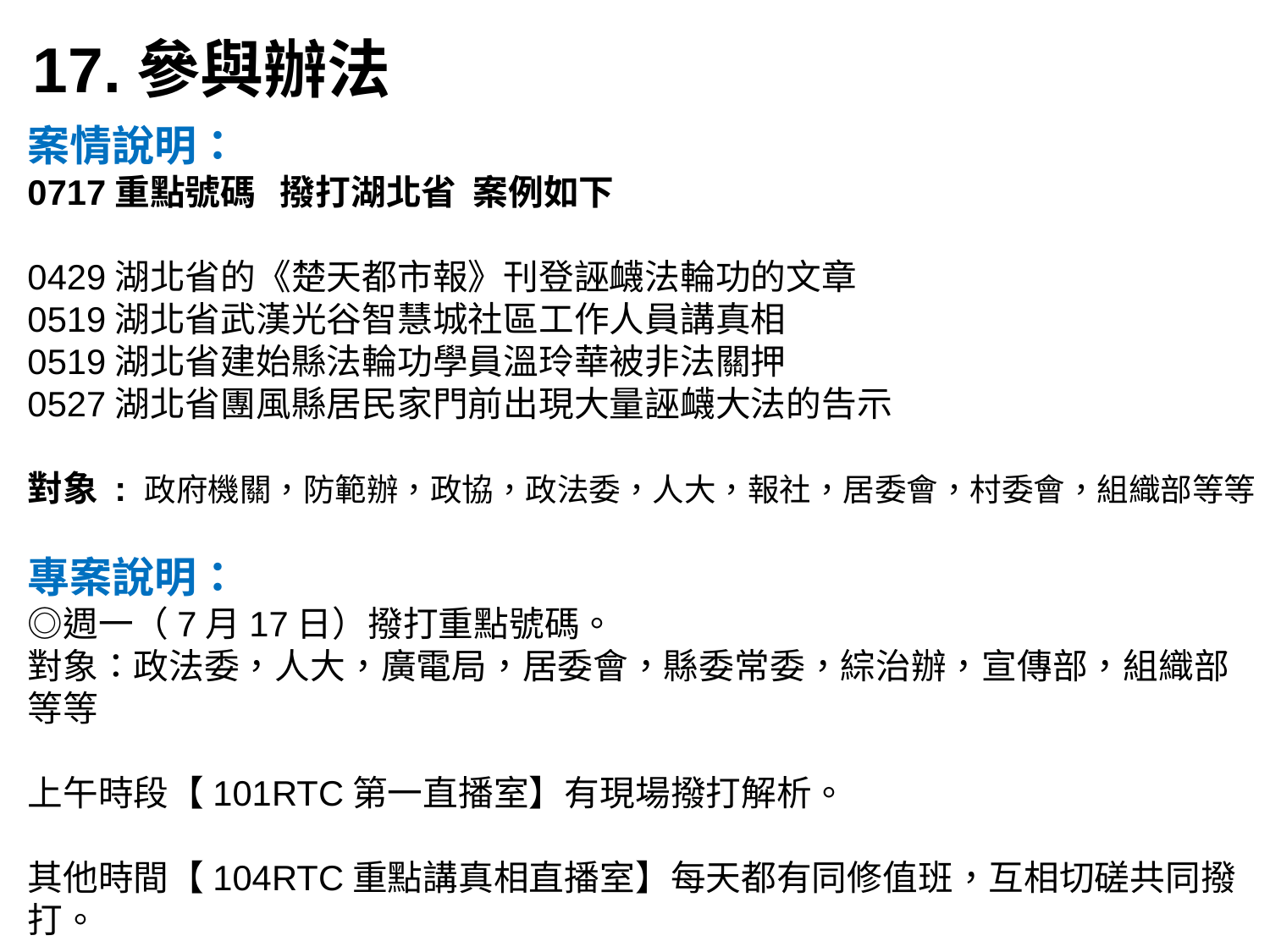

17.參與辦法
案情說明：
0717重點號碼   撥打湖北省  案例如下

0429湖北省的《楚天都市報》刊登誣衊法輪功的文章
0519湖北省武漢光谷智慧城社區工作人員講真相
0519湖北省建始縣法輪功學員溫玲華被非法關押
0527湖北省團風縣居民家門前出現大量誣衊大法的告示

對象 : 政府機關，防範辦，政協，政法委，人大，報社，居委會，村委會，組織部等等

專案說明：
◎週一（7月17日）撥打重點號碼。
對象：政法委，人大，廣電局，居委會，縣委常委，綜治辦，宣傳部，組織部等等
上午時段【101RTC第一直播室】有現場撥打解析。

其他時間【104RTC重點講真相直播室】每天都有同修值班，互相切磋共同撥打。